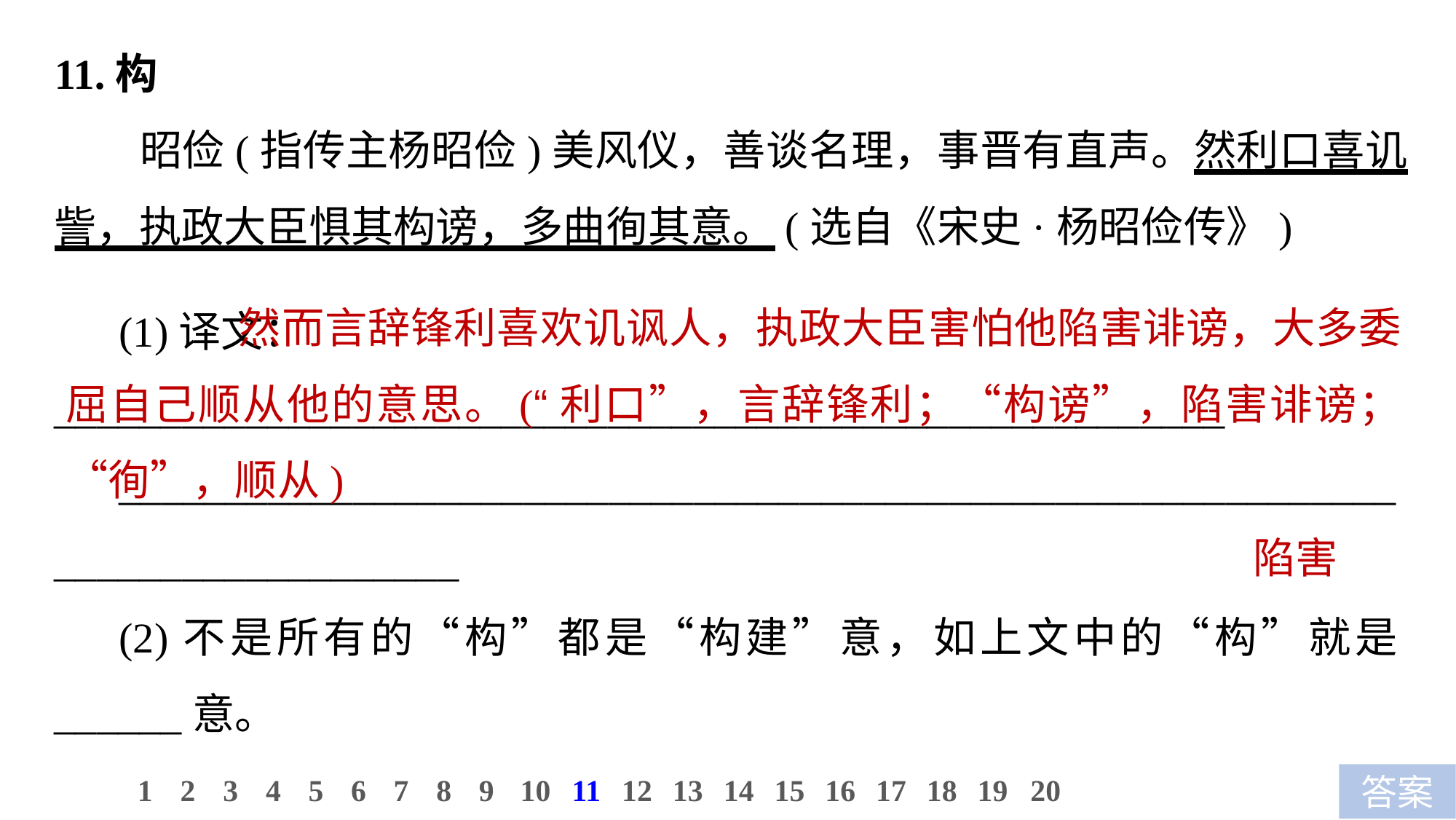

11.构
昭俭(指传主杨昭俭)美风仪，善谈名理，事晋有直声。然利口喜讥訾，执政大臣惧其构谤，多曲徇其意。(选自《宋史·杨昭俭传》)

(1)译文：_______________________________________________________
_______________________________________________________________________________
(2)不是所有的“构”都是“构建”意，如上文中的“构”就是______意。
                然而言辞锋利喜欢讥讽人，执政大臣害怕他陷害诽谤，大多委屈自己顺从他的意思。(“利口”，言辞锋利；“构谤”，陷害诽谤；“徇”，顺从)
陷害
10
1
2
3
4
5
6
7
8
9
11
12
13
14
15
16
17
18
19
20
答案